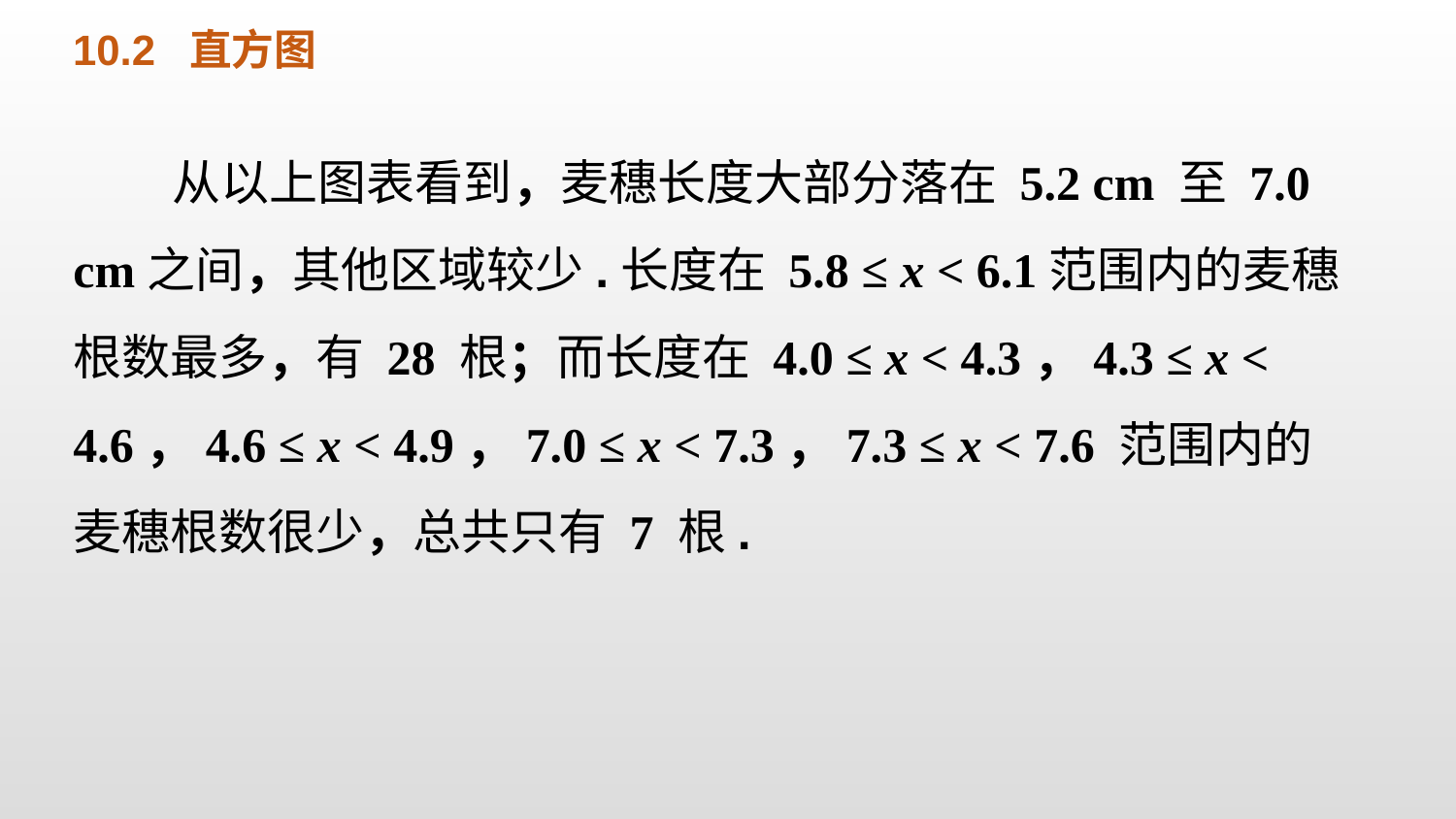

10.2  直方图

        从以上图表看到，麦穗长度大部分落在 5.2 cm 至 7.0 cm之间，其他区域较少.长度在 5.8 ≤ x < 6.1范围内的麦穗根数最多，有 28 根；而长度在 4.0 ≤ x < 4.3，4.3 ≤ x < 4.6，4.6 ≤ x < 4.9，7.0 ≤ x < 7.3，7.3 ≤ x < 7.6 范围内的麦穗根数很少，总共只有 7 根.